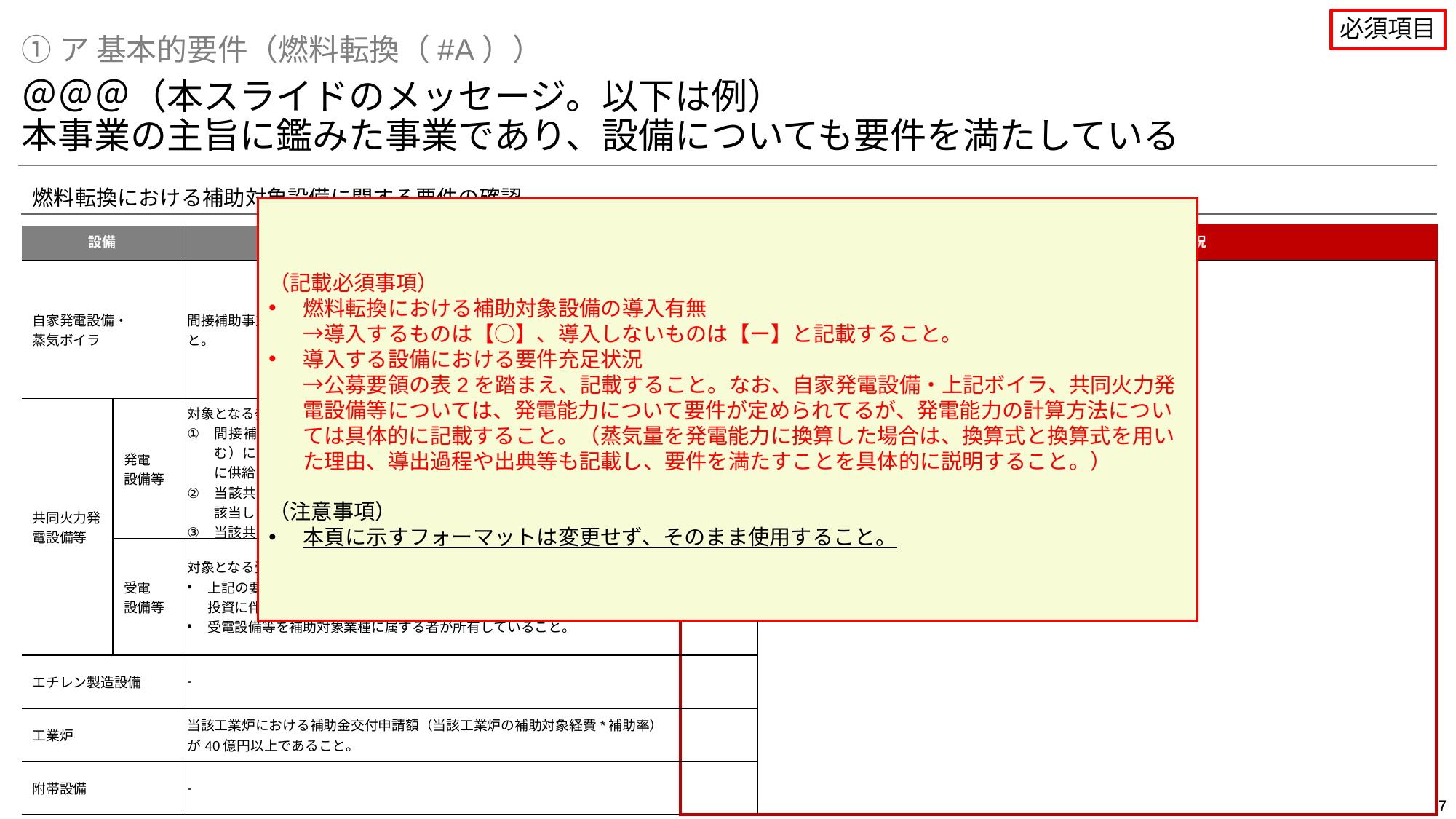

必須項目
①ア 基本的要件（燃料転換（#A））
＠＠＠（本スライドのメッセージ。以下は例）
本事業の主旨に鑑みた事業であり、設備についても要件を満たしている
燃料転換における補助対象設備に関する要件の確認
（記載必須事項）
燃料転換における補助対象設備の導入有無
→導入するものは【○】、導入しないものは【ー】と記載すること。
導入する設備における要件充足状況
→公募要領の表2を踏まえ、記載すること。なお、自家発電設備・上記ボイラ、共同火力発電設備等については、発電能力について要件が定められてるが、発電能力の計算方法については具体的に記載すること。（蒸気量を発電能力に換算した場合は、換算式と換算式を用いた理由、導出過程や出典等も記載し、要件を満たすことを具体的に説明すること。）

（注意事項）
本頁に示すフォーマットは変更せず、そのまま使用すること。
| 設備 |  | 要件 | 導入有無 | 導入する設備における要件充足状況 |
| --- | --- | --- | --- | --- |
| 自家発電設備・ 蒸気ボイラ |  | 間接補助事業完了後の発電能力（発電能力換算含む）が3万kW以上であること。 | ◯／ー | xx |
| 共同火力発電設備等 | 発電 設備等 | 対象となる発電設備等は、以下を全て満たすものとする。 間接補助事業完了後（自家発電設備から共同火力発電設備等への切替含む）において、化学・紙パルプ・セメント等（以下、補助対象業種）向けに供給される発電能力（発電能力換算含む）が3万kW以上であること。 当該共同火力発電設備等が電気事業法第38条第4項第1号から第5号に該当しないものであること。 当該共同火力発電設備等を所有する法人等に対する出資者に補助対象業種に属するものがいること。 |  |  |
|  | 受電 設備等 | 対象となる受電設備等は、以下を全て満たすものとする。 上記の要件①から③のうち、少なくとも①と②を満たす発電設備等への設備投資に伴い、設備投資が必要となる受電設備等であること。 受電設備等を補助対象業種に属する者が所有していること。 |  |  |
| エチレン製造設備 |  | - |  |  |
| 工業炉 |  | 当該工業炉における補助金交付申請額（当該工業炉の補助対象経費\*補助率）が40億円以上であること。 |  |  |
| 附帯設備 |  | - |  |  |